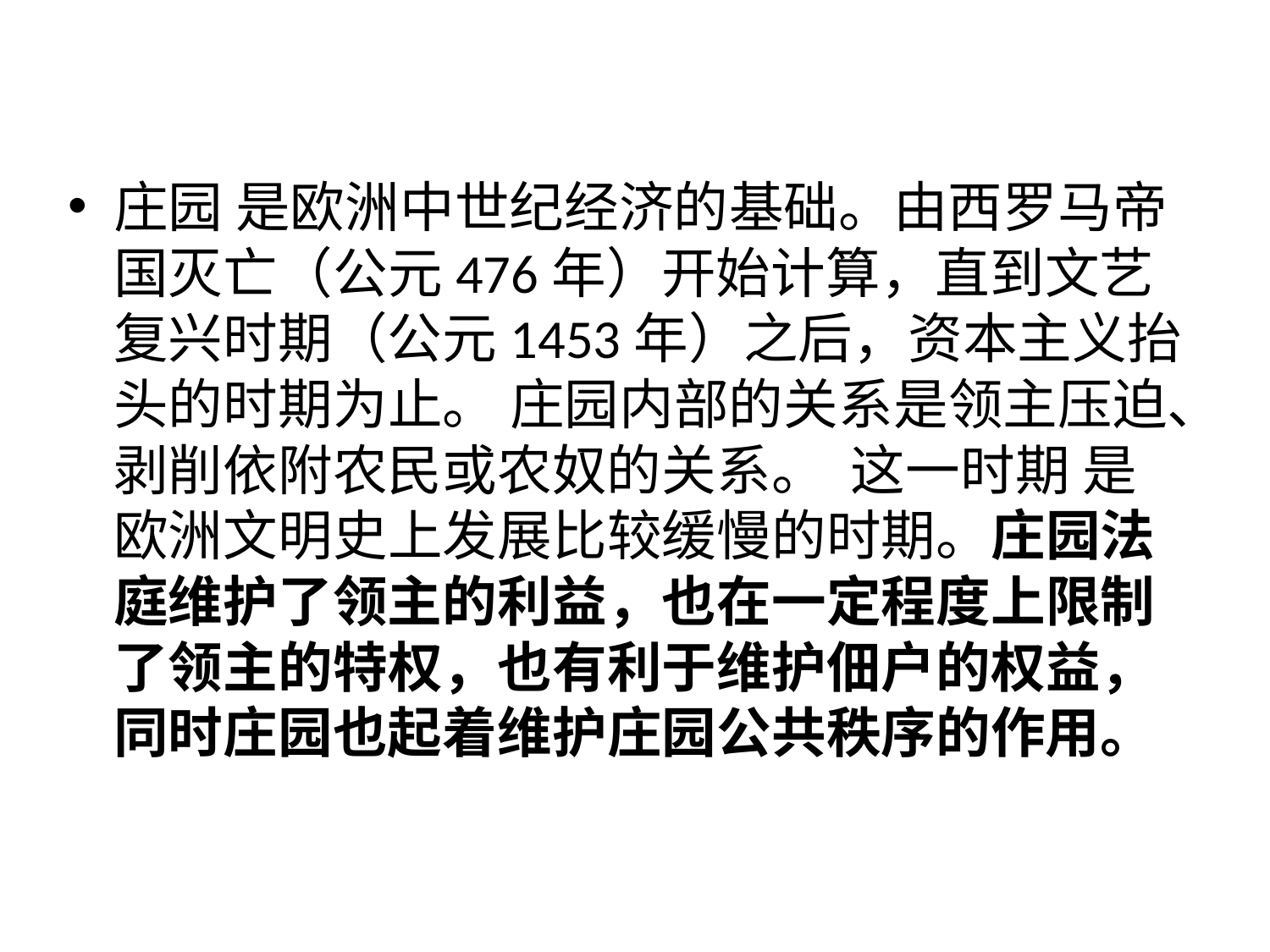

庄园 是欧洲中世纪经济的基础。由西罗马帝国灭亡（公元476年）开始计算，直到文艺复兴时期（公元1453年）之后，资本主义抬头的时期为止。 庄园内部的关系是领主压迫、剥削依附农民或农奴的关系。  这一时期 是欧洲文明史上发展比较缓慢的时期。庄园法庭维护了领主的利益，也在一定程度上限制了领主的特权，也有利于维护佃户的权益，同时庄园也起着维护庄园公共秩序的作用。